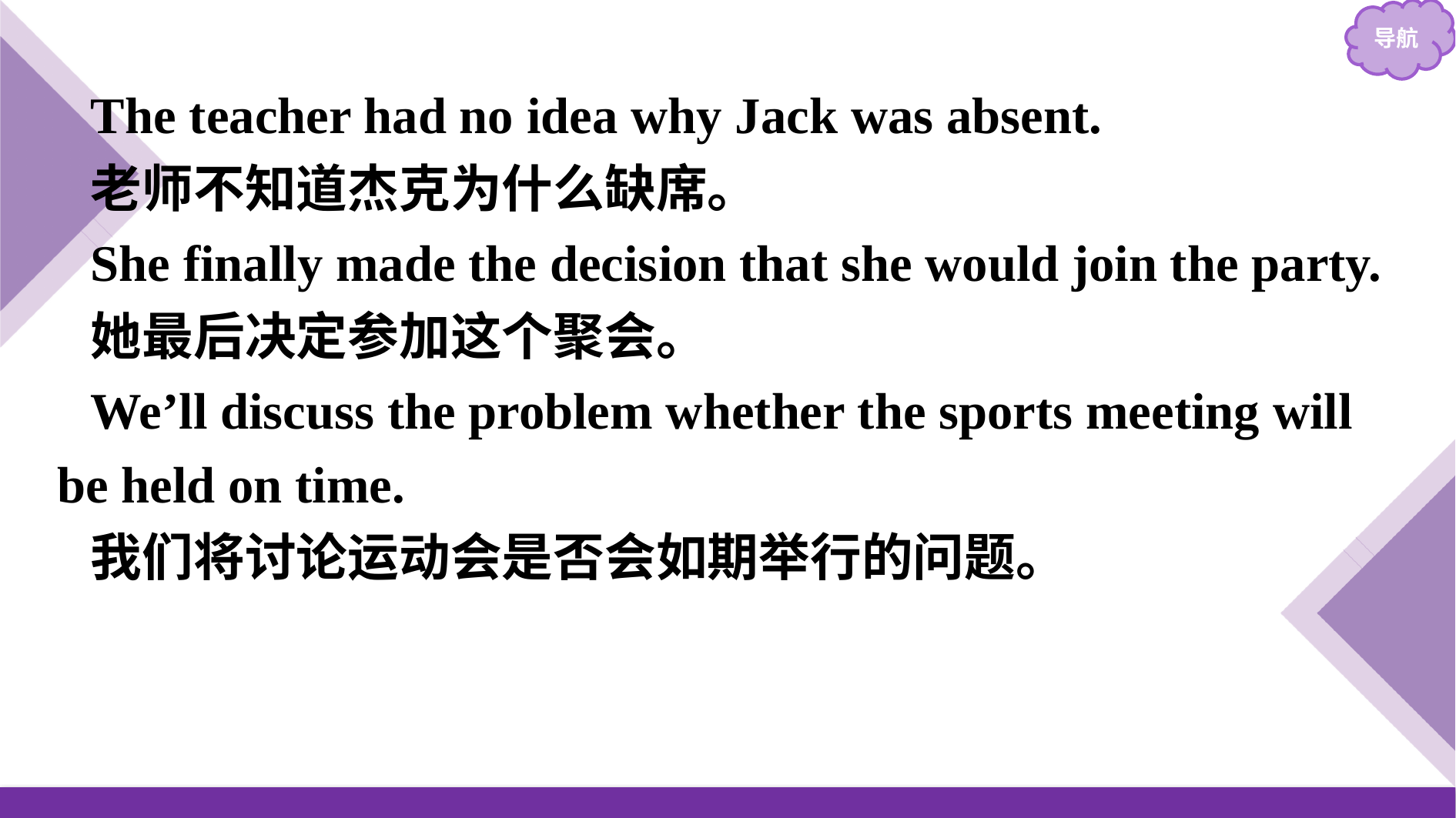

The teacher had no idea why Jack was absent.
老师不知道杰克为什么缺席。
She finally made the decision that she would join the party.
她最后决定参加这个聚会。
We’ll discuss the problem whether the sports meeting will be held on time.
我们将讨论运动会是否会如期举行的问题。